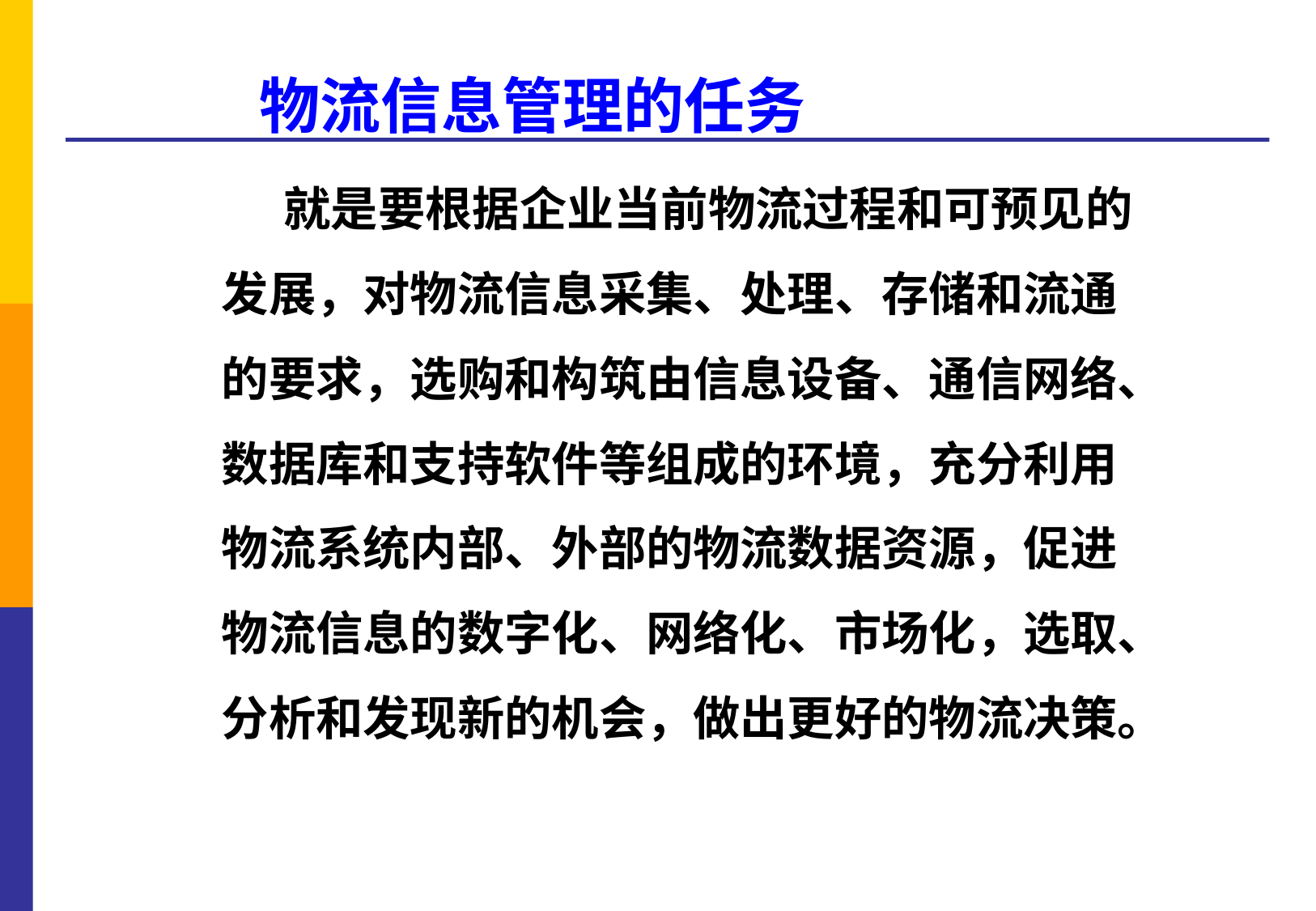

物流信息管理的任务
         就是要根据企业当前物流过程和可预见的发展，对物流信息采集、处理、存储和流通的要求，选购和构筑由信息设备、通信网络、数据库和支持软件等组成的环境，充分利用物流系统内部、外部的物流数据资源，促进物流信息的数字化、网络化、市场化，选取、分析和发现新的机会，做出更好的物流决策。